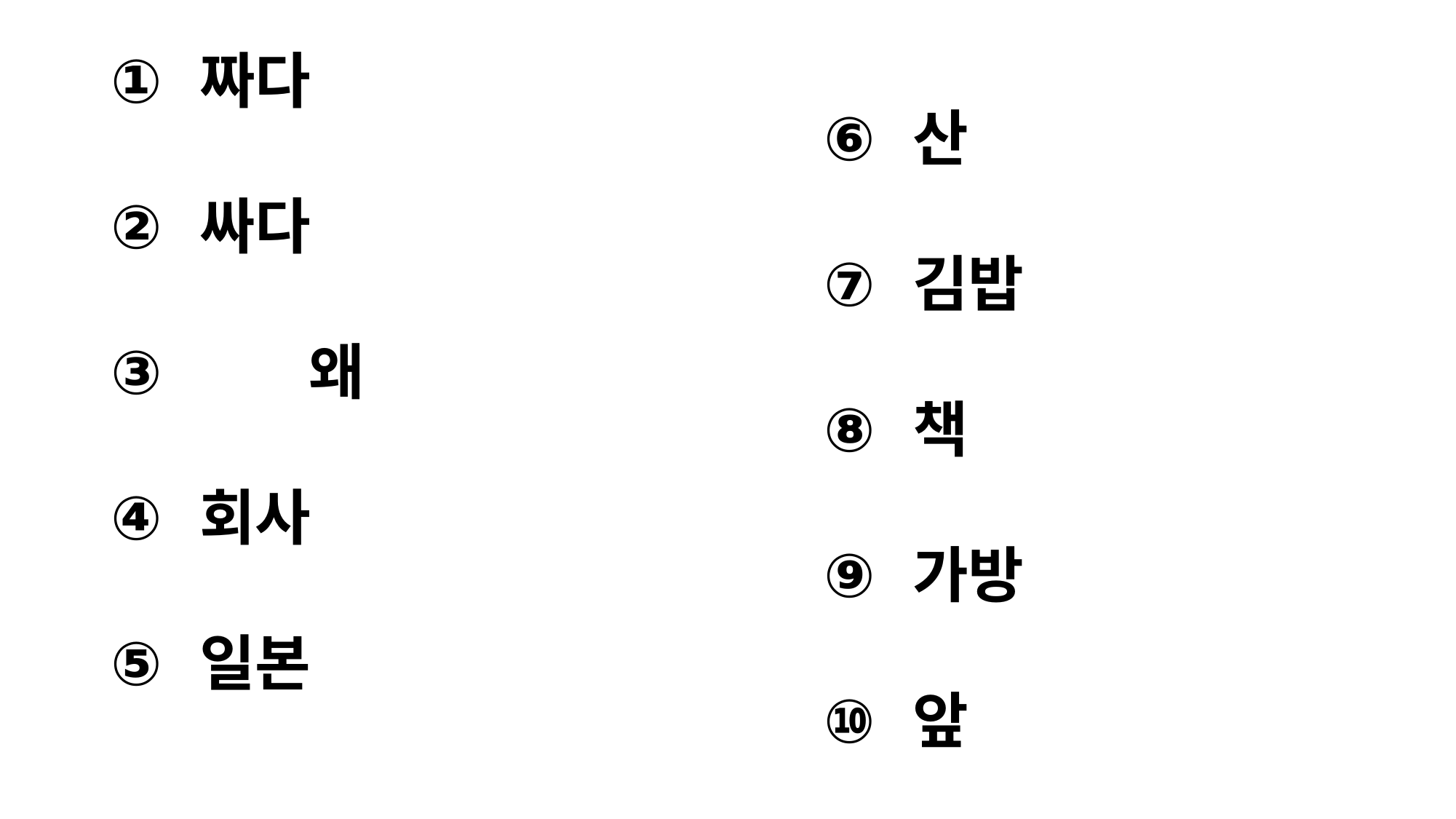

산
김밥
책
가방
앞
#
짜다
싸다
	왜
회사
일본